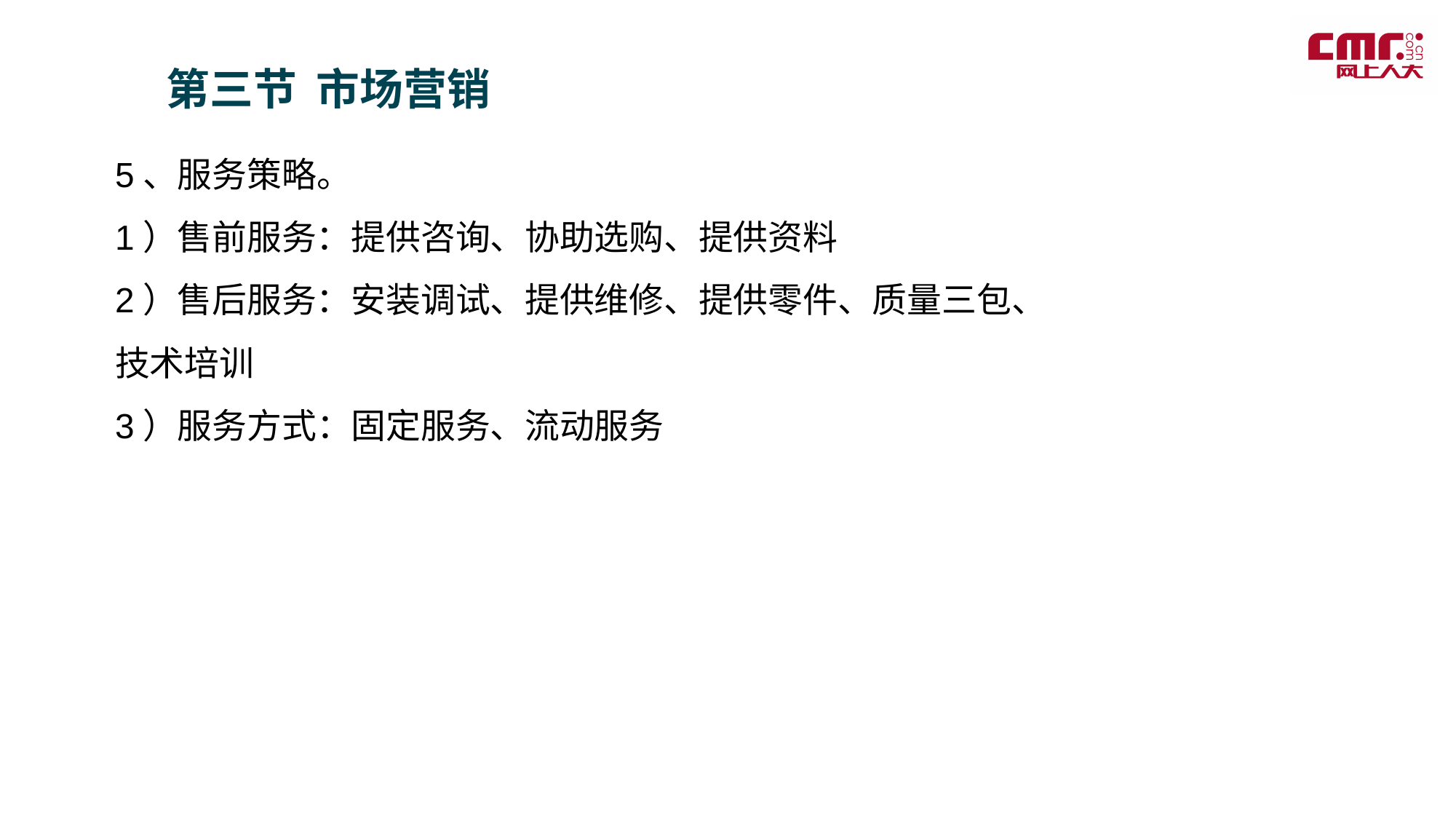

第三节  市场营销
5、服务策略。
1）售前服务：提供咨询、协助选购、提供资料
2）售后服务：安装调试、提供维修、提供零件、质量三包、技术培训
3）服务方式：固定服务、流动服务